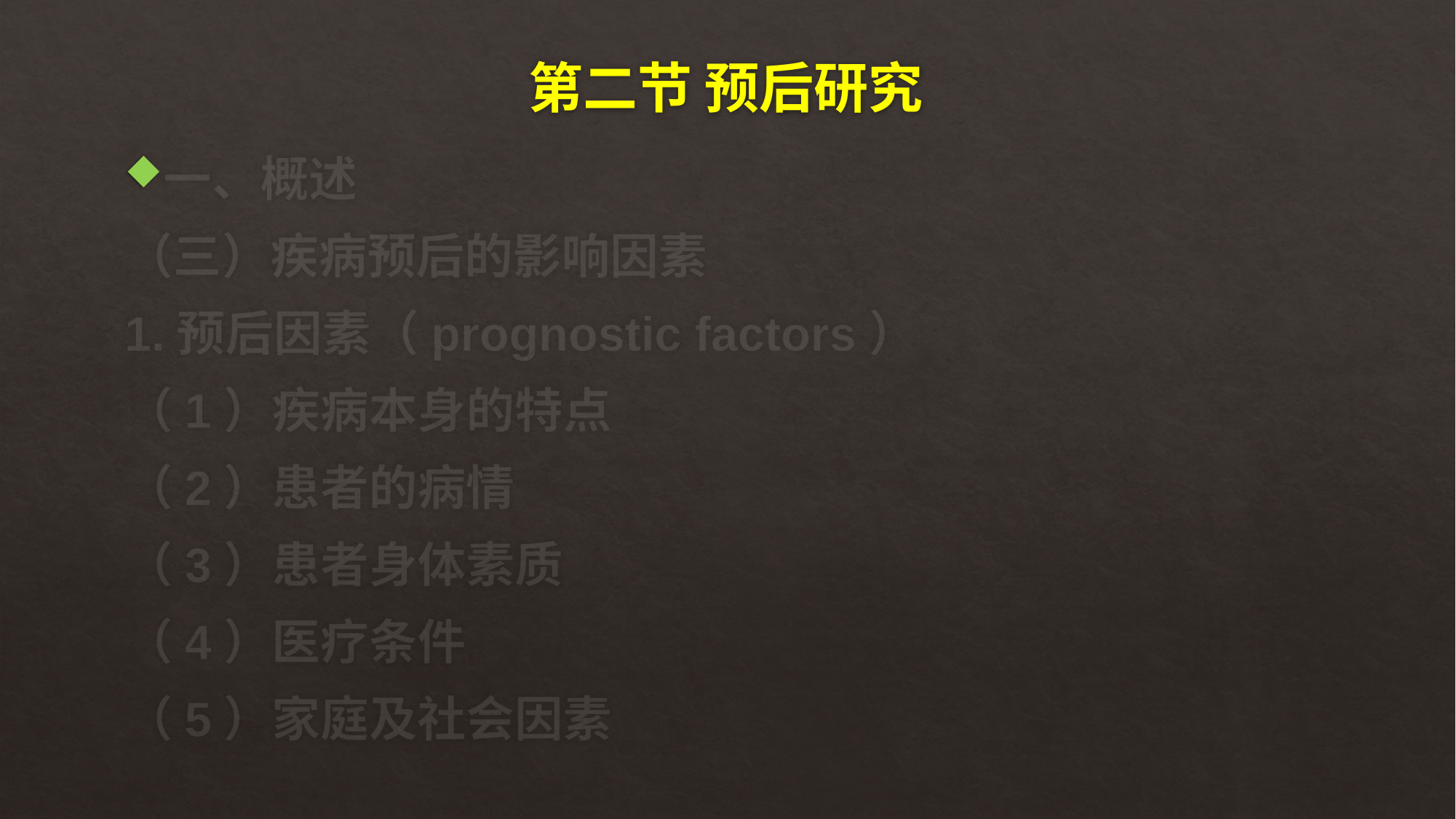

# 第二节 预后研究
一、概述
（三）疾病预后的影响因素
1.预后因素（prognostic factors）
（1）疾病本身的特点
（2）患者的病情
（3）患者身体素质
（4）医疗条件
（5）家庭及社会因素